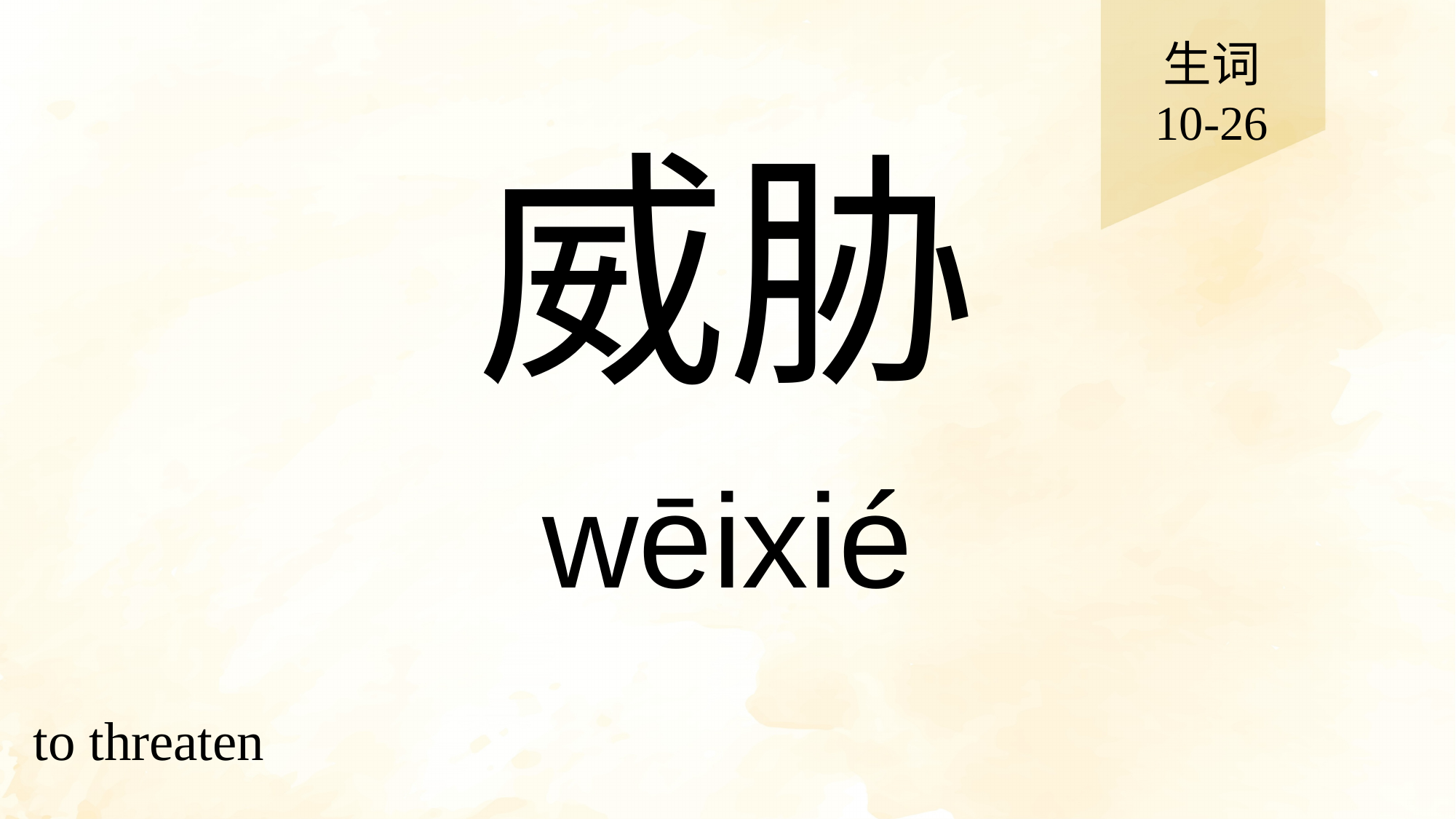

生词
10-26
# 威胁
wēixié
to threaten